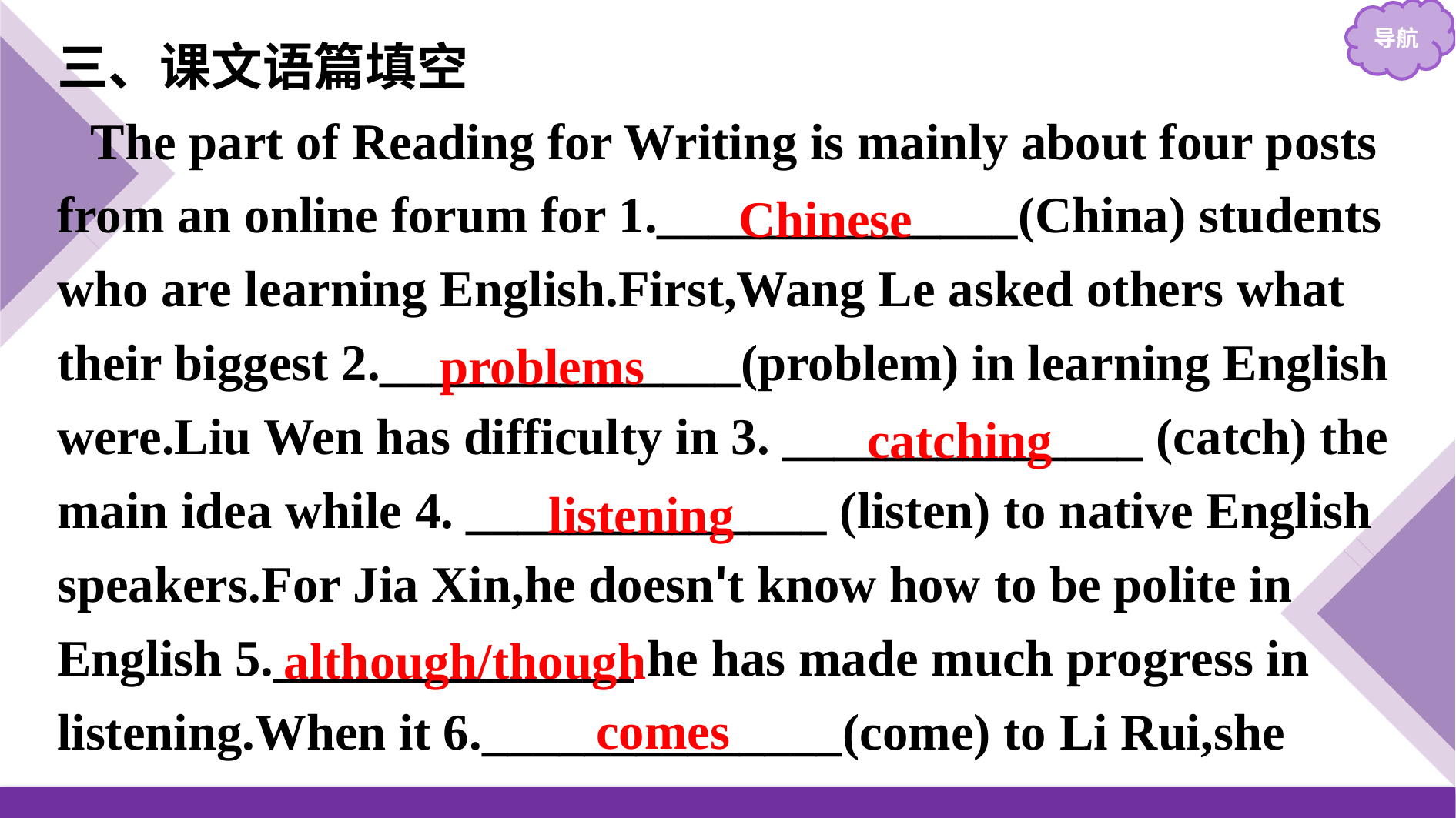

三、课文语篇填空
The part of Reading for Writing is mainly about four posts from an online forum for 1.______________(China) students who are learning English.First,Wang Le asked others what their biggest 2.______________(problem) in learning English were.Liu Wen has difficulty in 3. ______________ (catch) the main idea while 4. ______________ (listen) to native English speakers.For Jia Xin,he doesn't know how to be polite in English 5.______________ he has made much progress in listening.When it 6.______________(come) to Li Rui,she
Chinese
problems
catching
listening
although/though
comes